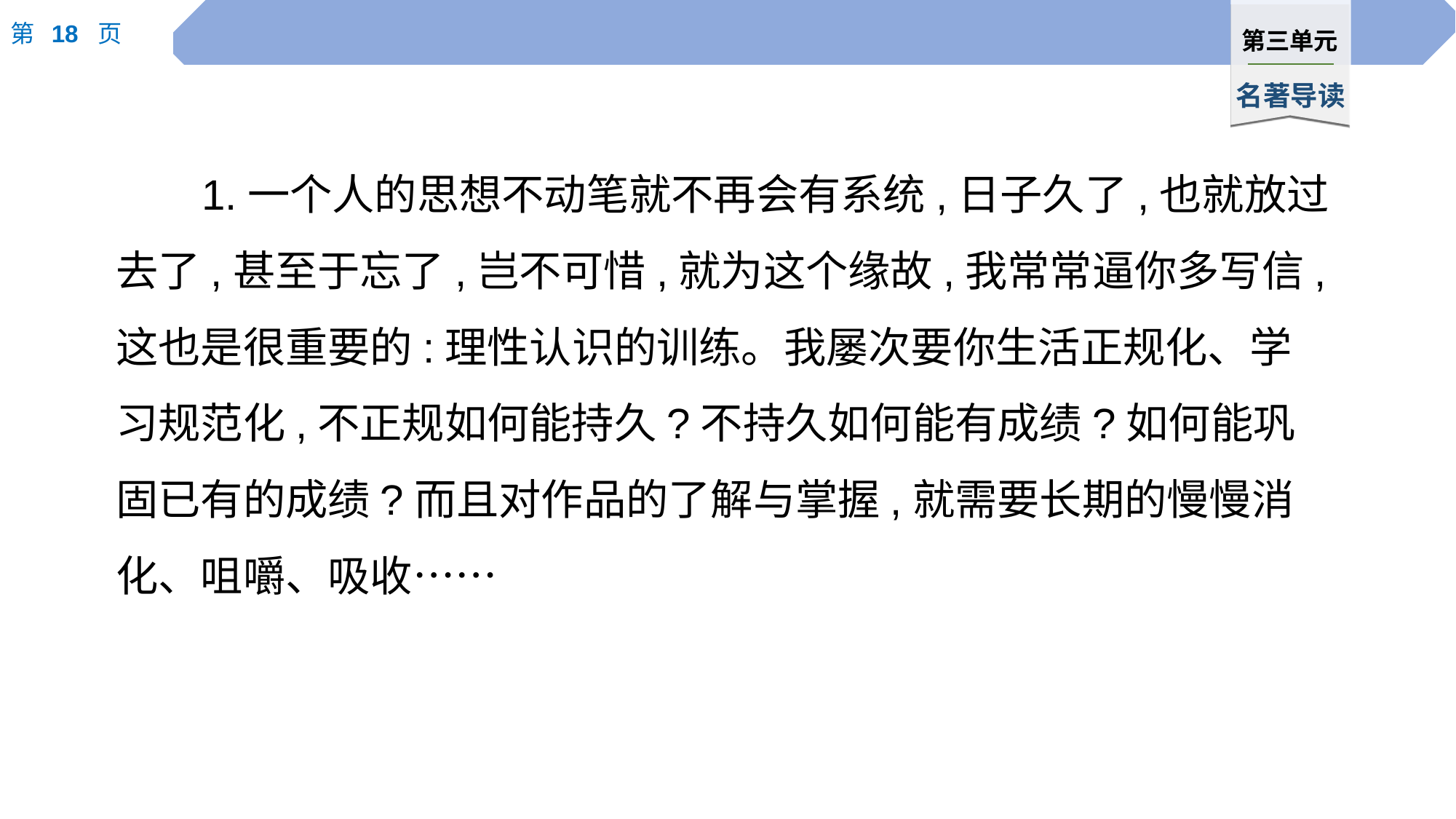

1.一个人的思想不动笔就不再会有系统,日子久了,也就放过去了,甚至于忘了,岂不可惜,就为这个缘故,我常常逼你多写信,这也是很重要的:理性认识的训练。我屡次要你生活正规化、学习规范化,不正规如何能持久?不持久如何能有成绩?如何能巩固已有的成绩?而且对作品的了解与掌握,就需要长期的慢慢消化、咀嚼、吸收……